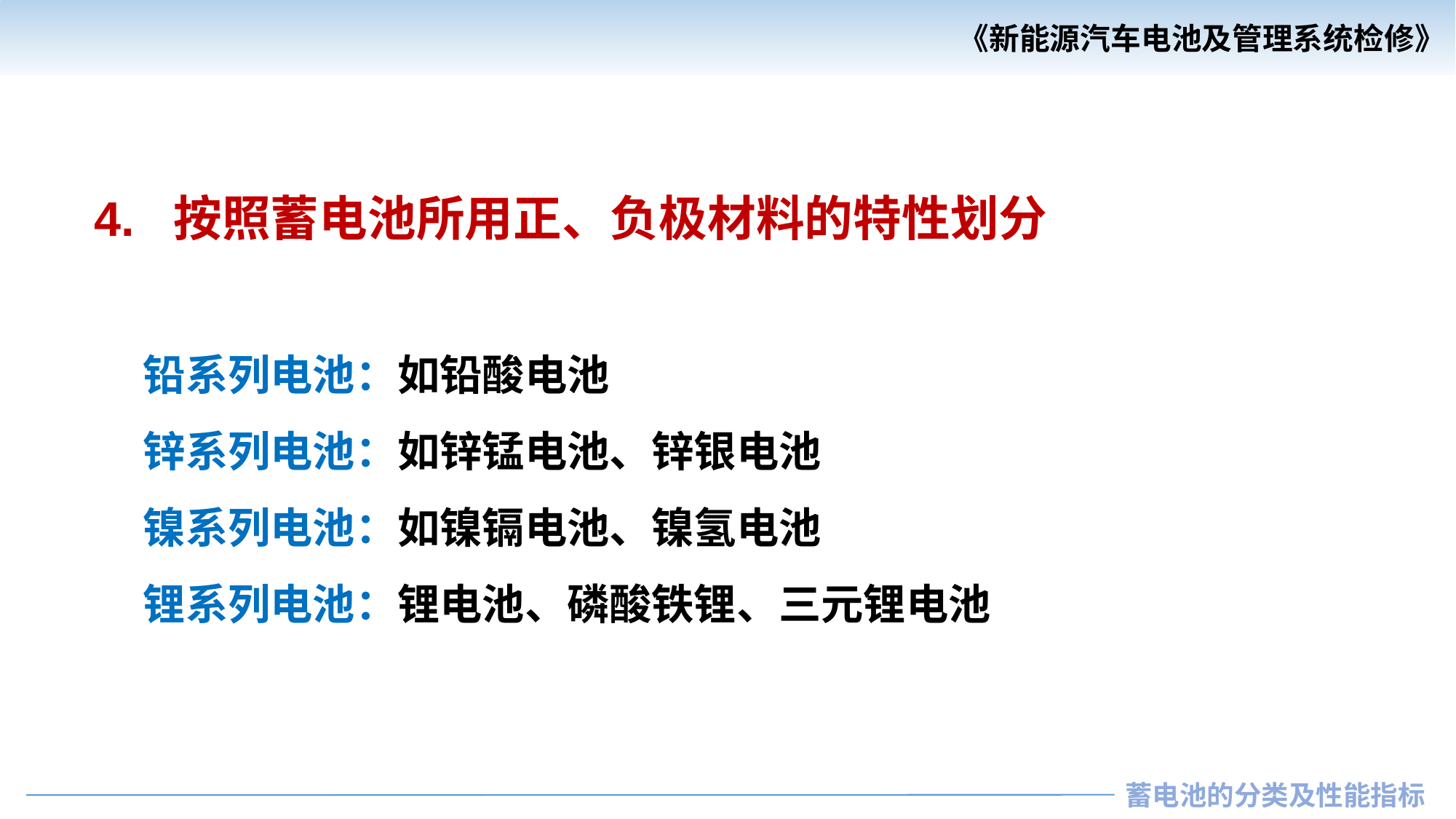

4.  按照蓄电池所用正、负极材料的特性划分

    铅系列电池：如铅酸电池
    锌系列电池：如锌锰电池、锌银电池
    镍系列电池：如镍镉电池、镍氢电池
    锂系列电池：锂电池、磷酸铁锂、三元锂电池